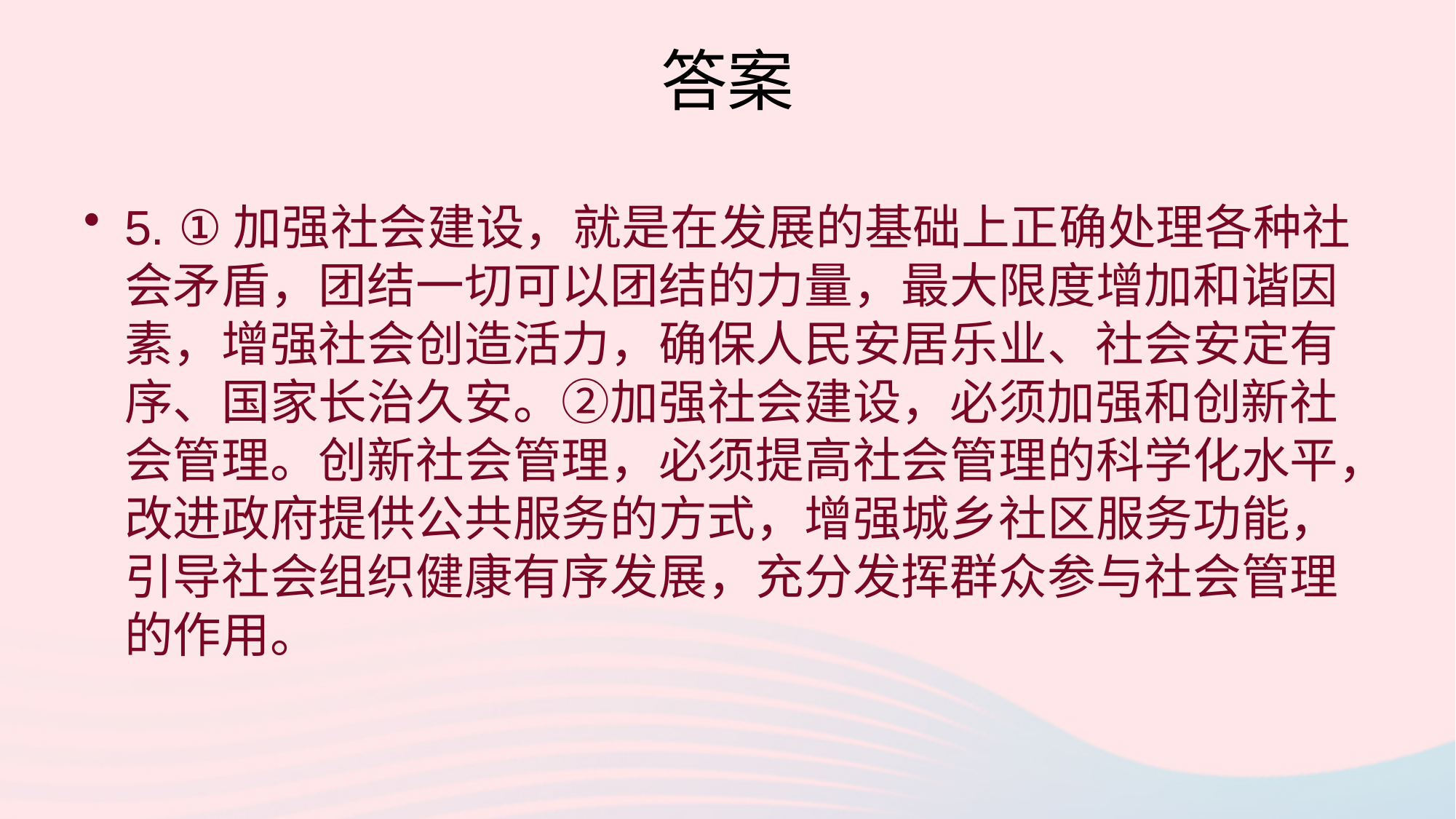

# 答案
5. ①加强社会建设，就是在发展的基础上正确处理各种社会矛盾，团结一切可以团结的力量，最大限度增加和谐因素，增强社会创造活力，确保人民安居乐业、社会安定有序、国家长治久安。②加强社会建设，必须加强和创新社会管理。创新社会管理，必须提高社会管理的科学化水平，改进政府提供公共服务的方式，增强城乡社区服务功能，引导社会组织健康有序发展，充分发挥群众参与社会管理的作用。